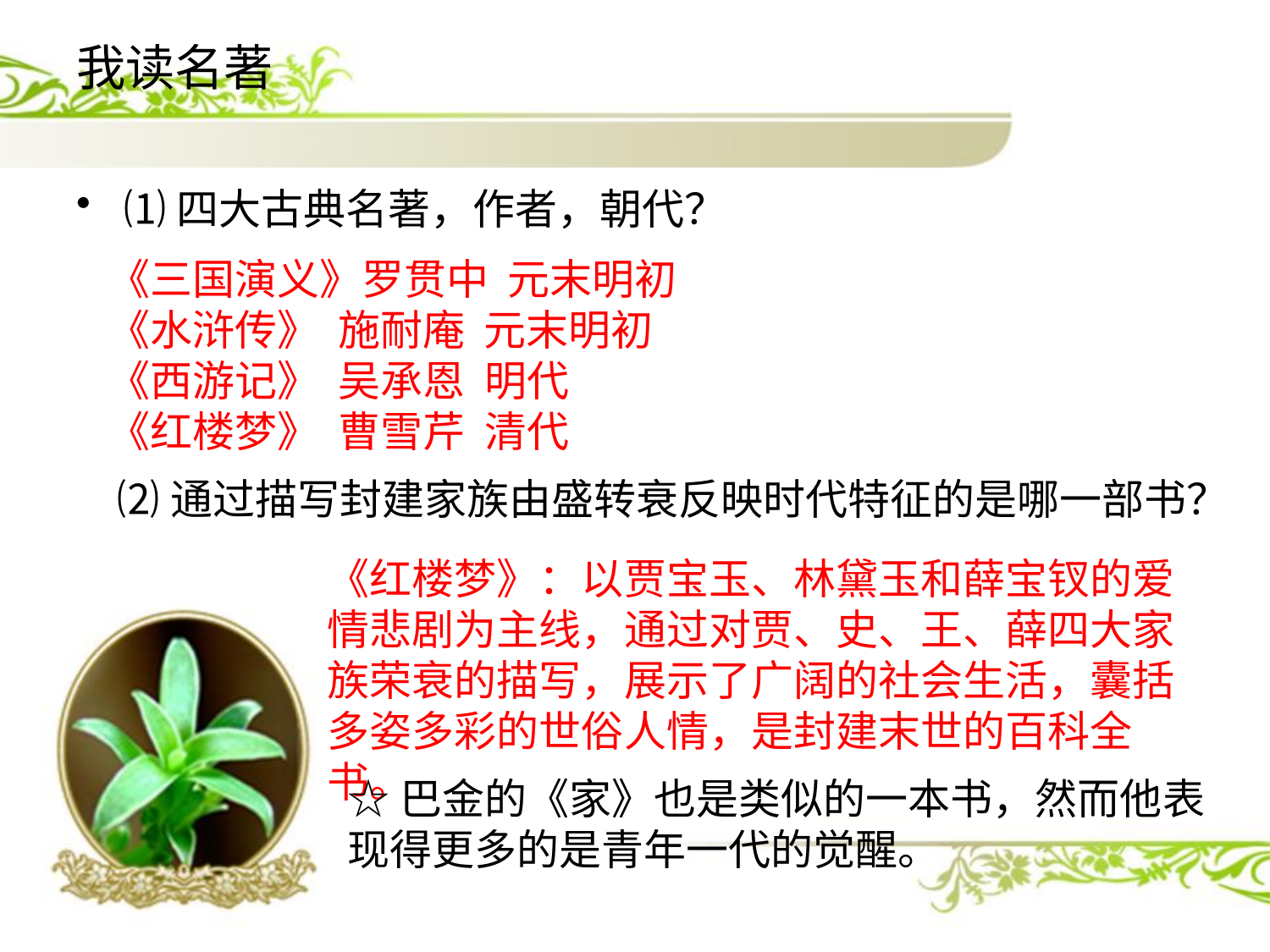

# 我读名著
⑴四大古典名著，作者，朝代？

《三国演义》罗贯中  元末明初
《水浒传》  施耐庵  元末明初
《西游记》  吴承恩  明代
《红楼梦》  曹雪芹  清代

⑵通过描写封建家族由盛转衰反映时代特征的是哪一部书？
《红楼梦》：以贾宝玉、林黛玉和薛宝钗的爱情悲剧为主线，通过对贾、史、王、薛四大家族荣衰的描写，展示了广阔的社会生活，囊括多姿多彩的世俗人情，是封建末世的百科全书。
☆巴金的《家》也是类似的一本书，然而他表现得更多的是青年一代的觉醒。